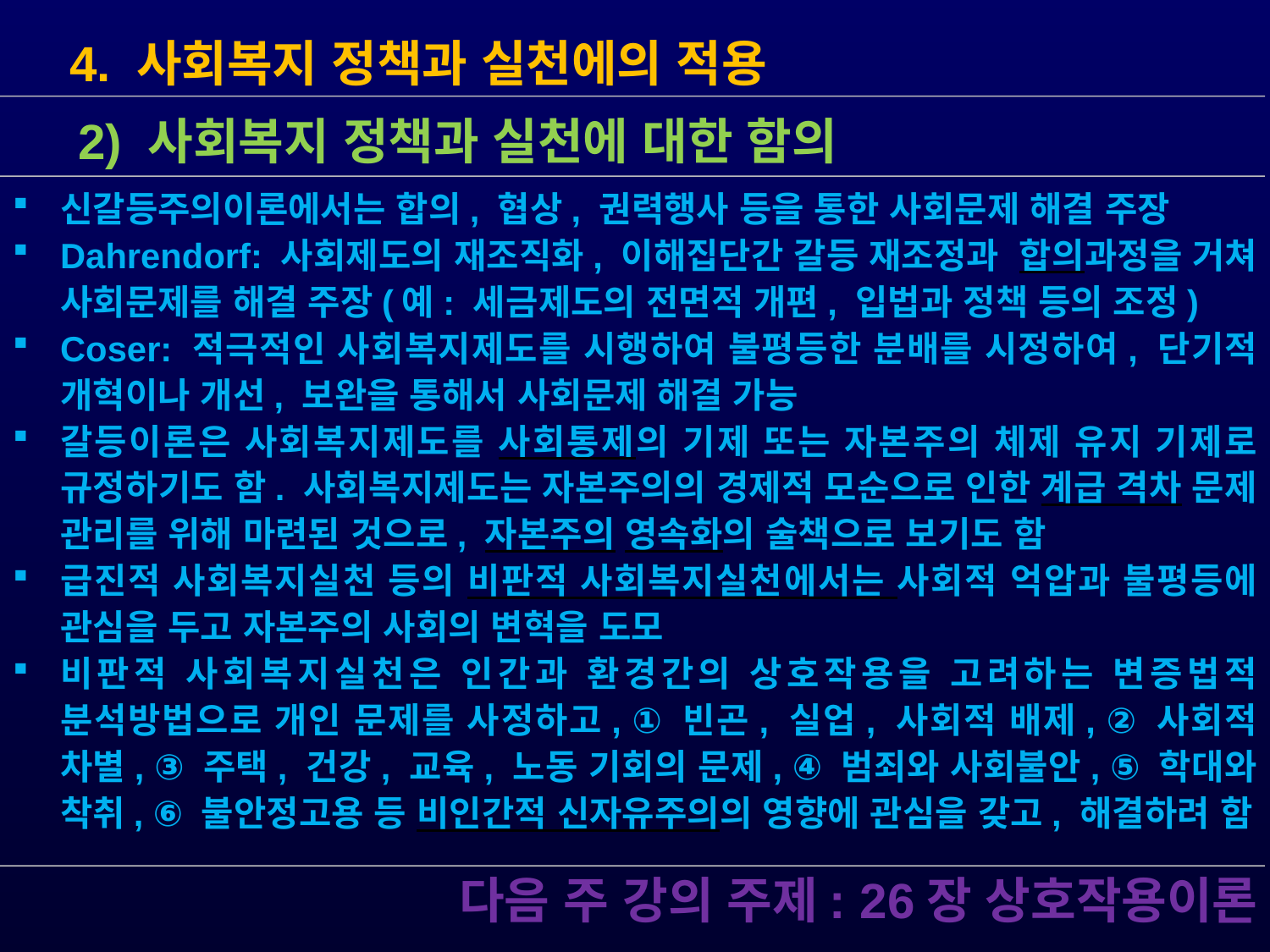

4. 사회복지 정책과 실천에의 적용

신갈등주의이론에서는 합의, 협상, 권력행사 등을 통한 사회문제 해결 주장
Dahrendorf: 사회제도의 재조직화, 이해집단간 갈등 재조정과  합의과정을 거쳐 사회문제를 해결 주장(예: 세금제도의 전면적 개편, 입법과 정책 등의 조정)
Coser: 적극적인 사회복지제도를 시행하여 불평등한 분배를 시정하여, 단기적 개혁이나 개선, 보완을 통해서 사회문제 해결 가능
갈등이론은 사회복지제도를 사회통제의 기제 또는 자본주의 체제 유지 기제로 규정하기도 함. 사회복지제도는 자본주의의 경제적 모순으로 인한 계급 격차 문제 관리를 위해 마련된 것으로, 자본주의 영속화의 술책으로 보기도 함
급진적 사회복지실천 등의 비판적 사회복지실천에서는 사회적 억압과 불평등에 관심을 두고 자본주의 사회의 변혁을 도모
비판적 사회복지실천은 인간과 환경간의 상호작용을 고려하는 변증법적 분석방법으로 개인 문제를 사정하고, ① 빈곤, 실업, 사회적 배제, ② 사회적 차별, ③ 주택, 건강, 교육, 노동 기회의 문제, ④ 범죄와 사회불안, ⑤ 학대와 착취, ⑥ 불안정고용 등 비인간적 신자유주의의 영향에 관심을 갖고, 해결하려 함
  2) 사회복지 정책과 실천에 대한 함의

 다음 주 강의 주제: 26장 상호작용이론